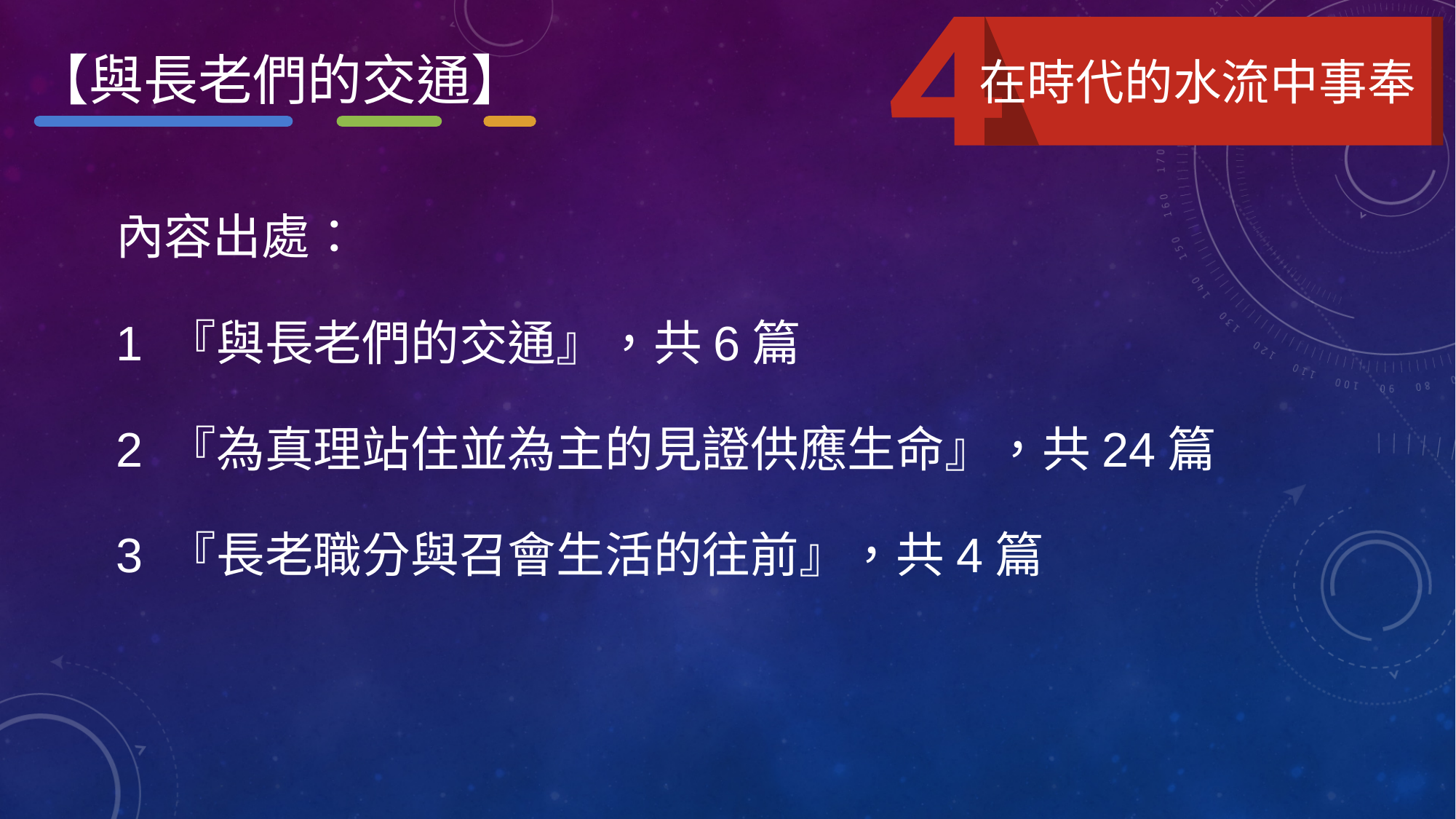

【與長老們的交通】

在時代的水流中事奉

內容出處：
1 『與長老們的交通』，共6篇
2 『為真理站住並為主的見證供應生命』，共24篇
3 『長老職分與召會生活的往前』，共4篇